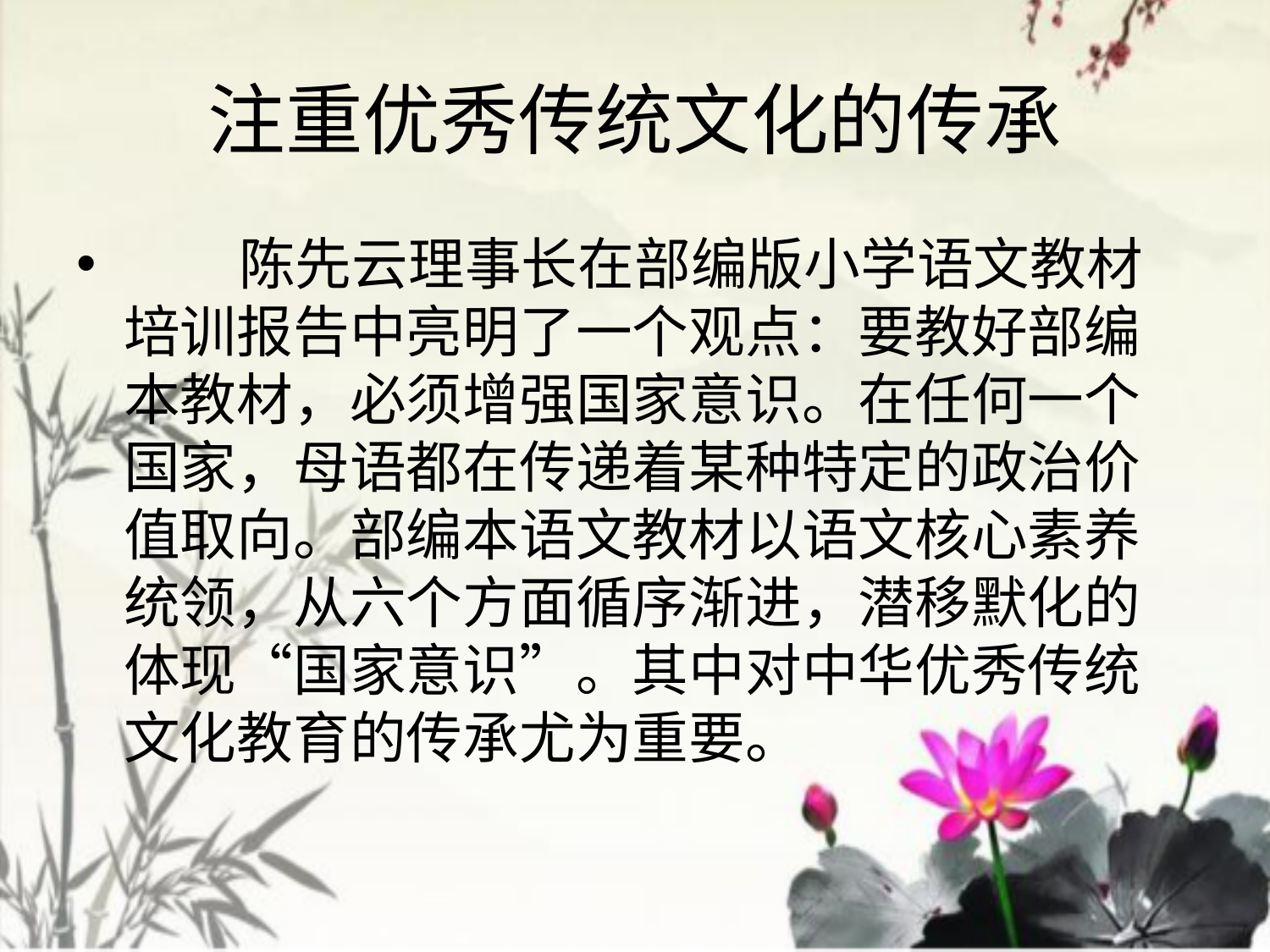

# 注重优秀传统文化的传承
        陈先云理事长在部编版小学语文教材培训报告中亮明了一个观点：要教好部编本教材，必须增强国家意识。在任何一个国家，母语都在传递着某种特定的政治价值取向。部编本语文教材以语文核心素养统领，从六个方面循序渐进，潜移默化的体现“国家意识”。其中对中华优秀传统文化教育的传承尤为重要。